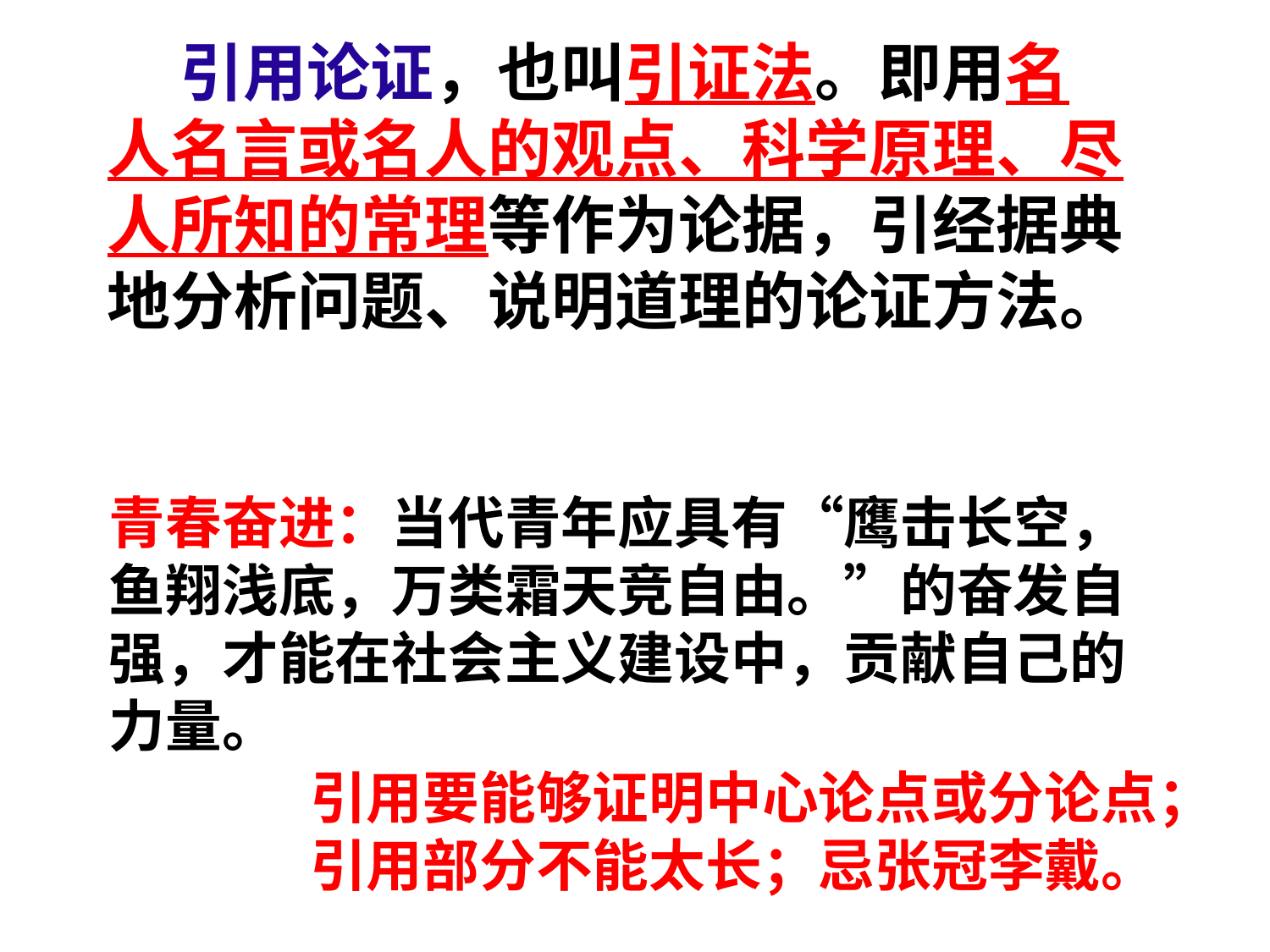

引用论证，也叫引证法。即用名人名言或名人的观点、科学原理、尽人所知的常理等作为论据，引经据典地分析问题、说明道理的论证方法。
青春奋进：当代青年应具有“鹰击长空，鱼翔浅底，万类霜天竞自由。”的奋发自强，才能在社会主义建设中，贡献自己的力量。
引用要能够证明中心论点或分论点；引用部分不能太长；忌张冠李戴。